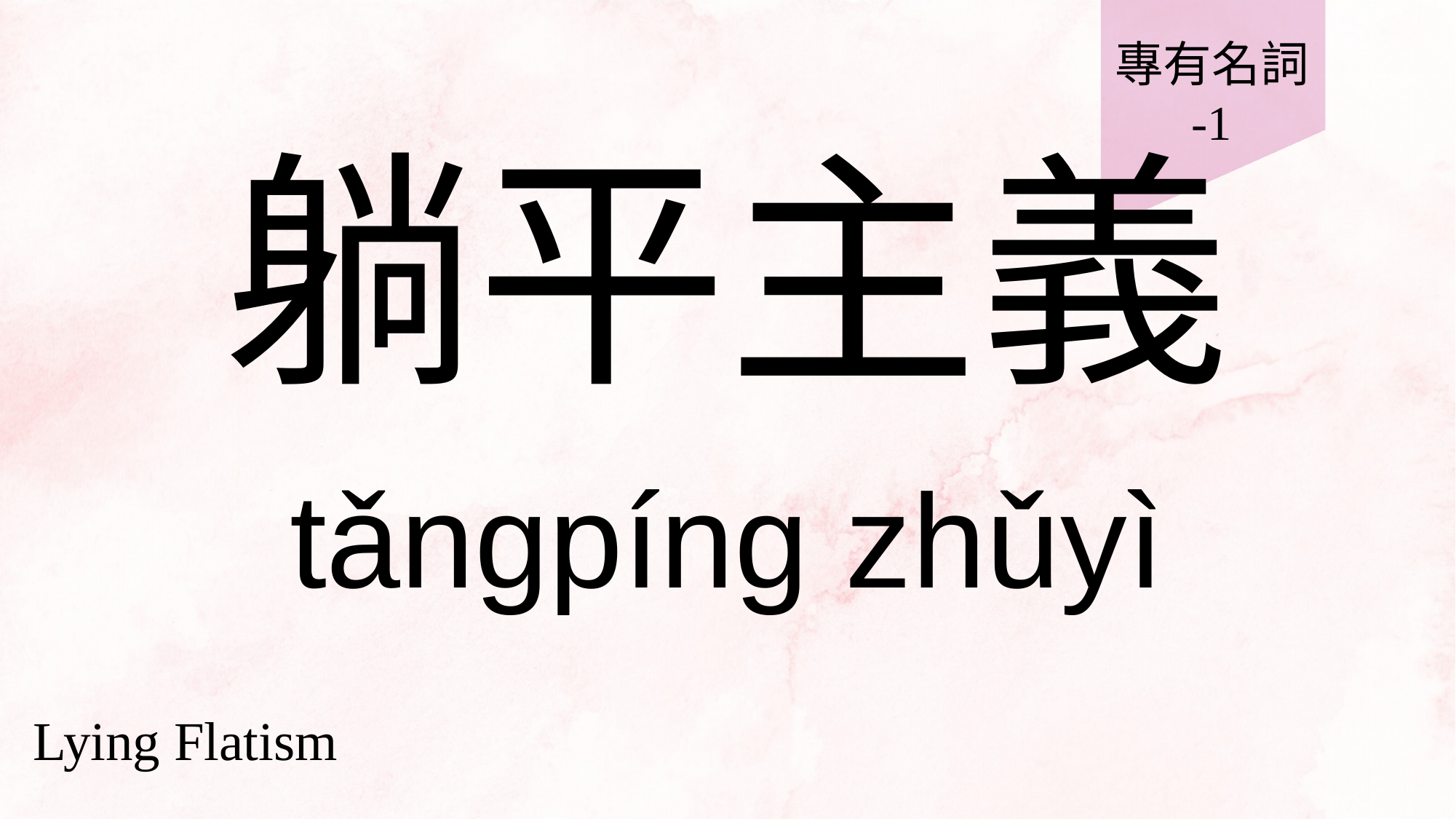

專有名詞
-1
# 躺平主義
tǎngpíng zhǔyì
Lying Flatism